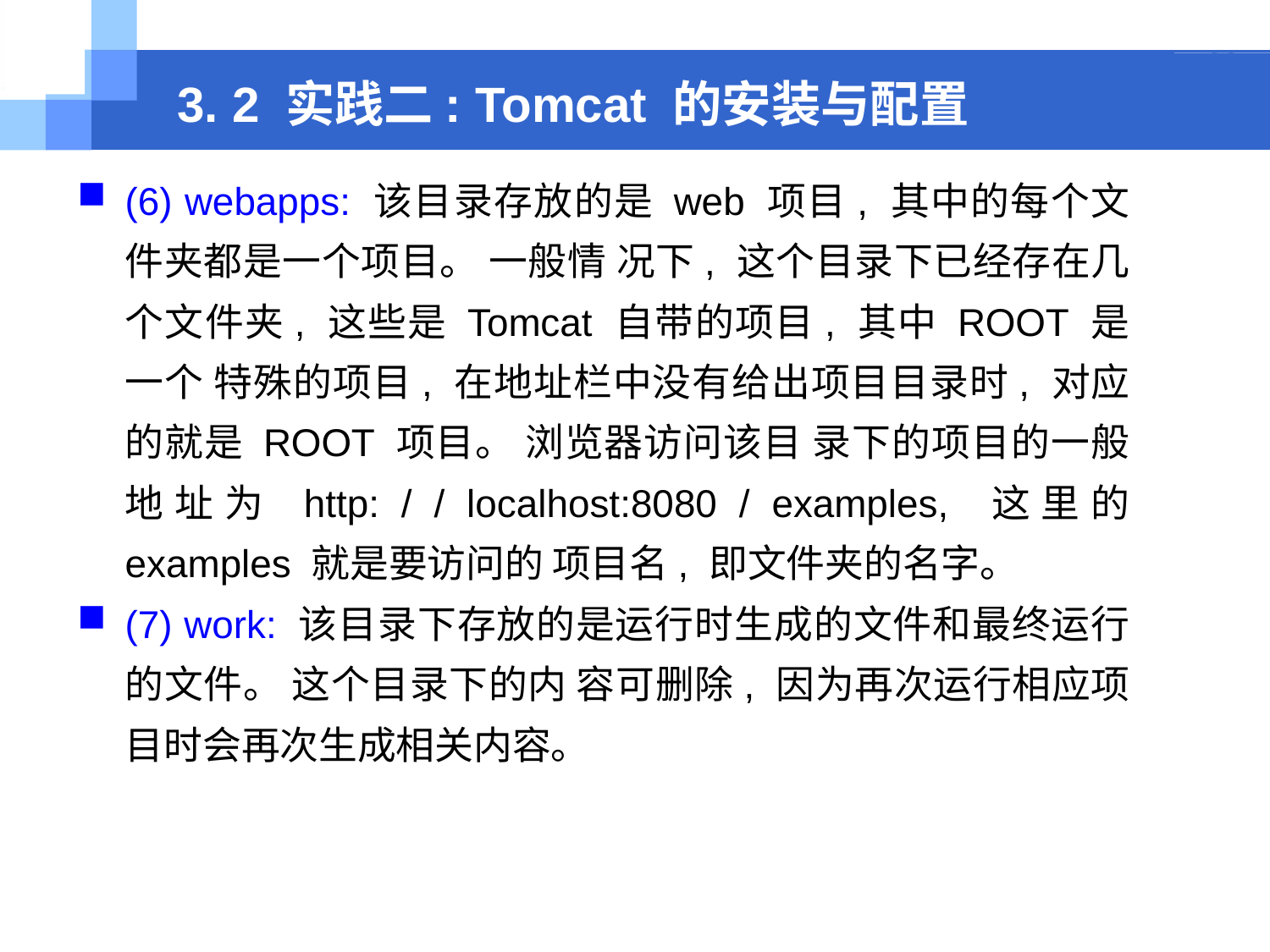

3. 2 实践二: Tomcat 的安装与配置
(6) webapps: 该目录存放的是 web 项目, 其中的每个文件夹都是一个项目。 一般情 况下, 这个目录下已经存在几个文件夹, 这些是 Tomcat 自带的项目, 其中 ROOT 是一个 特殊的项目, 在地址栏中没有给出项目目录时, 对应的就是 ROOT 项目。 浏览器访问该目 录下的项目的一般地址为 http: / / localhost:8080 / examples, 这里的 examples 就是要访问的 项目名, 即文件夹的名字。
(7) work: 该目录下存放的是运行时生成的文件和最终运行的文件。 这个目录下的内 容可删除, 因为再次运行相应项目时会再次生成相关内容。